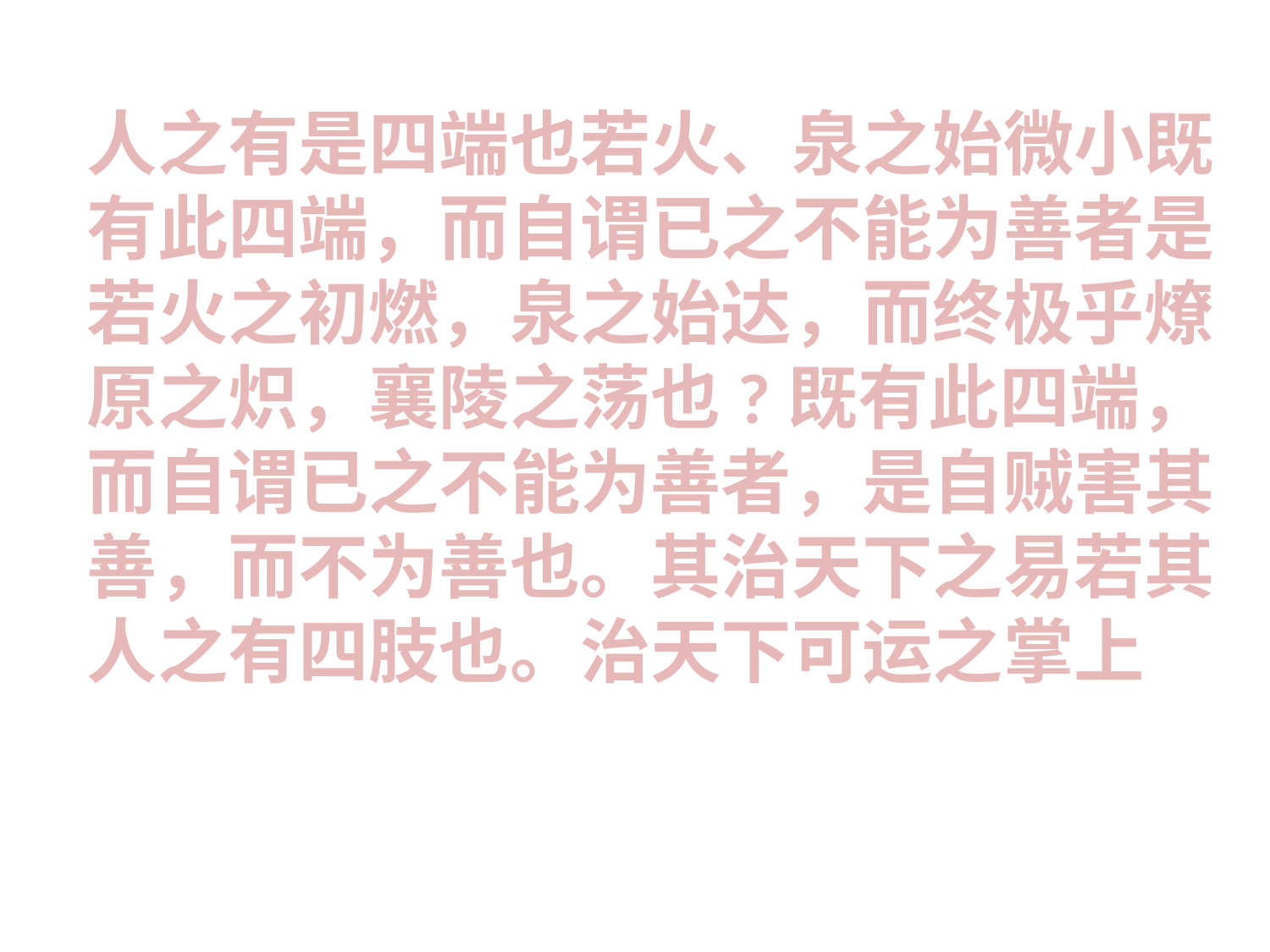

人之有是四端也若火、泉之始微小既有此四端，而自谓已之不能为善者是若火之初燃，泉之始达，而终极乎燎原之炽，襄陵之荡也?既有此四端，而自谓已之不能为善者，是自贼害其善，而不为善也。其治天下之易若其人之有四肢也。治天下可运之掌上